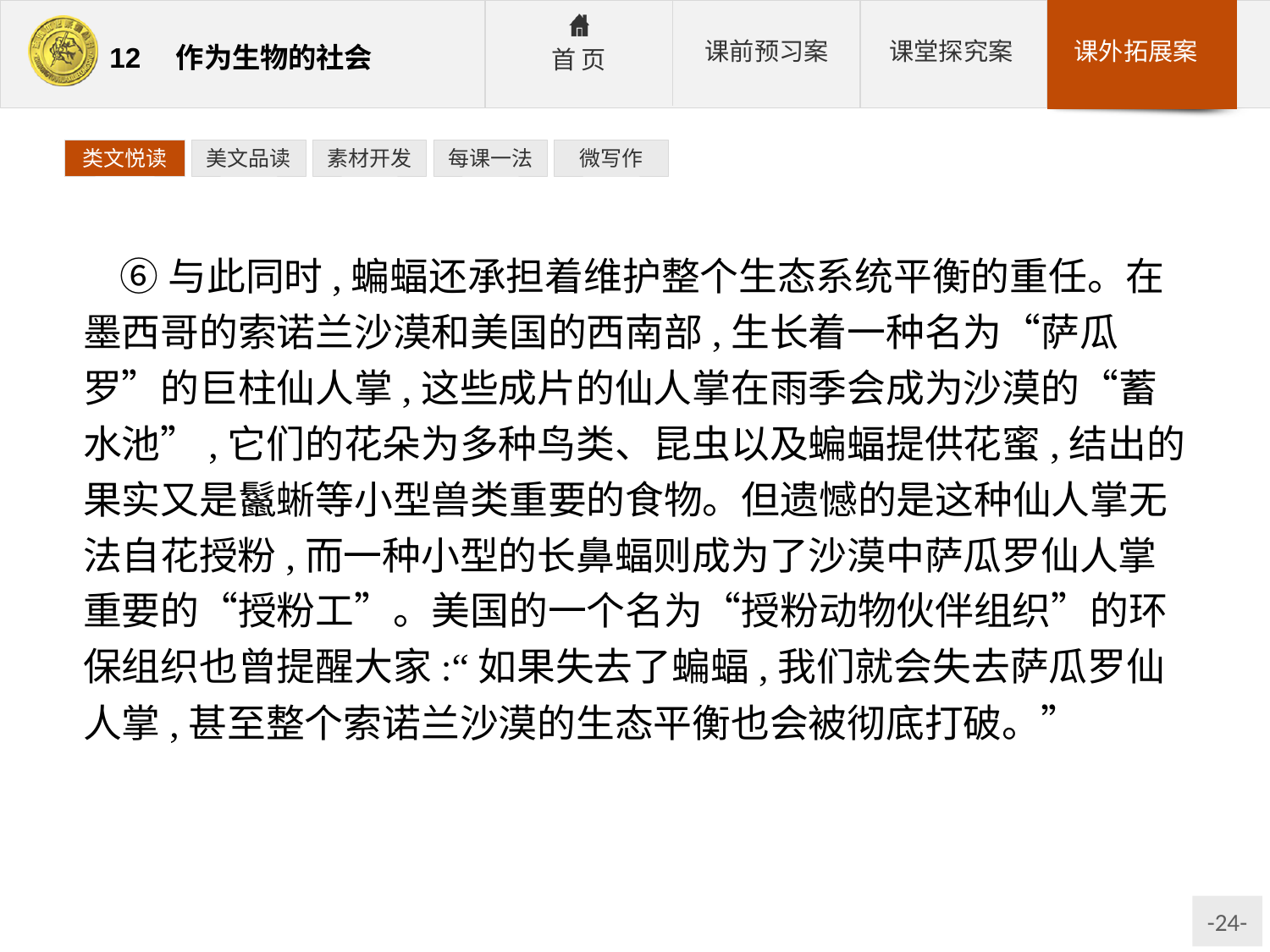

类文悦读
美文品读
素材开发
每课一法
微写作
⑥与此同时,蝙蝠还承担着维护整个生态系统平衡的重任。在墨西哥的索诺兰沙漠和美国的西南部,生长着一种名为“萨瓜罗”的巨柱仙人掌,这些成片的仙人掌在雨季会成为沙漠的“蓄水池”,它们的花朵为多种鸟类、昆虫以及蝙蝠提供花蜜,结出的果实又是鬣蜥等小型兽类重要的食物。但遗憾的是这种仙人掌无法自花授粉,而一种小型的长鼻蝠则成为了沙漠中萨瓜罗仙人掌重要的“授粉工”。美国的一个名为“授粉动物伙伴组织”的环保组织也曾提醒大家:“如果失去了蝙蝠,我们就会失去萨瓜罗仙人掌,甚至整个索诺兰沙漠的生态平衡也会被彻底打破。”